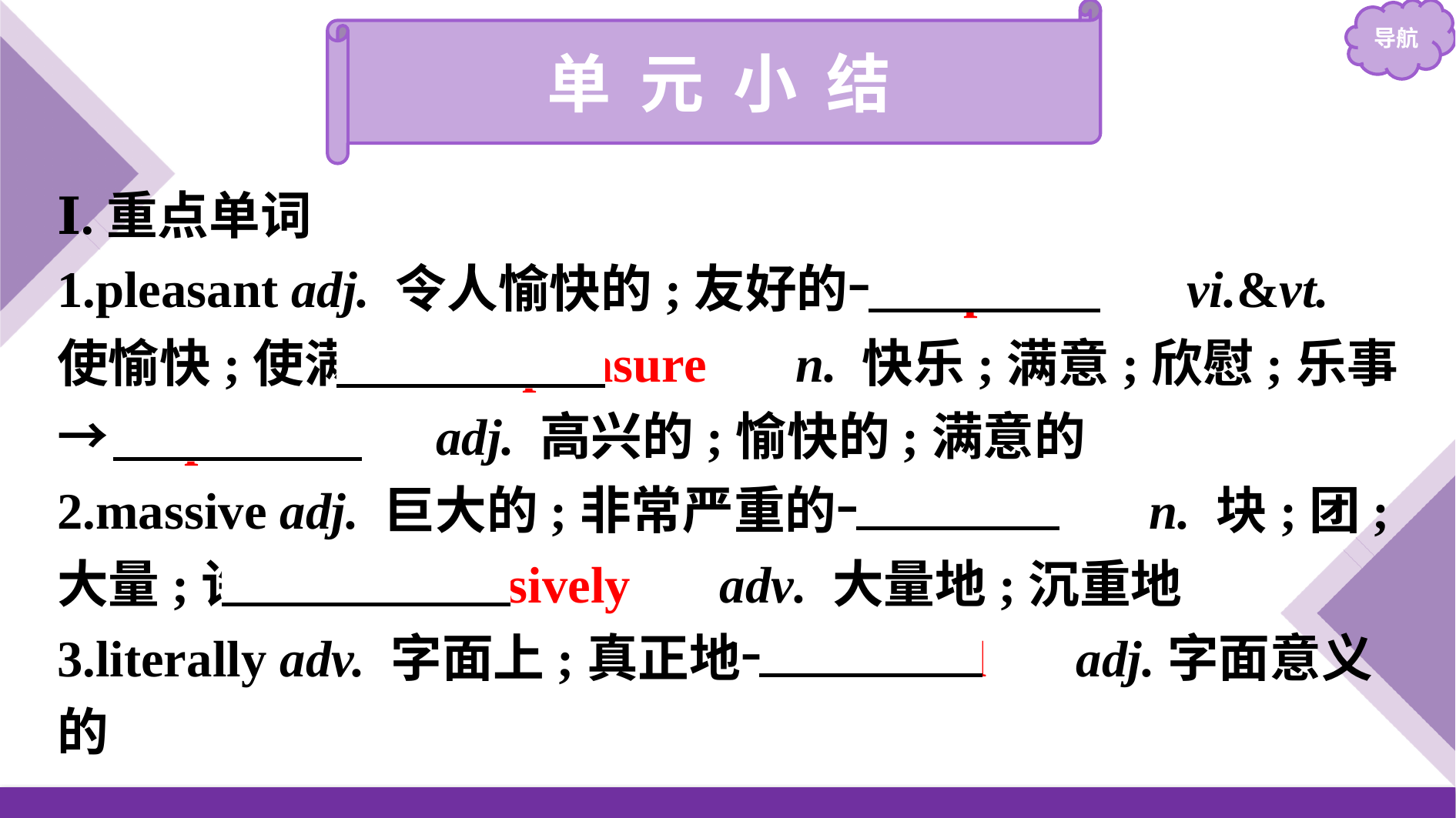

单  元  小  结
Ⅰ.重点单词
1.pleasant adj. 令人愉快的;友好的→　please　 vi.&vt. 使愉快;使满意→　pleasure　 n. 快乐;满意;欣慰;乐事
→　pleased　 adj. 高兴的;愉快的;满意的
2.massive adj. 巨大的;非常严重的→　mass　 n. 块;团;大量;许多→　massively　 adv. 大量地;沉重地
3.literally adv. 字面上;真正地→　literal　 adj.字面意义的